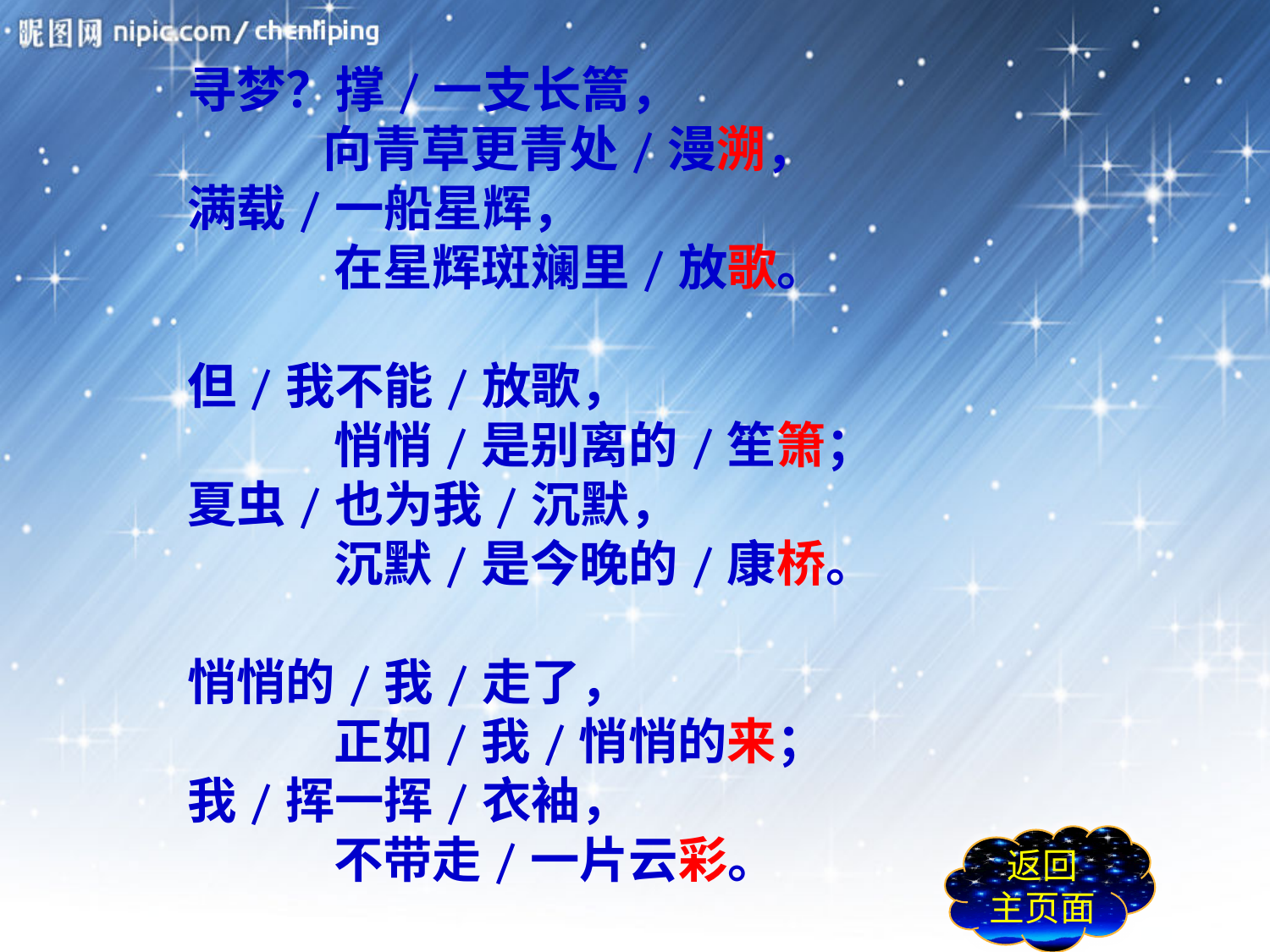

寻梦？撑/一支长篙，
           向青草更青处/漫溯，
满载/一船星辉，
            在星辉斑斓里/放歌。

但/我不能/放歌，
            悄悄/是别离的/笙箫；
夏虫/也为我/沉默，
            沉默/是今晚的/康桥。

悄悄的/我/走了，
            正如/我/悄悄的来；
我/挥一挥/衣袖，
            不带走/一片云彩。

返回
主页面